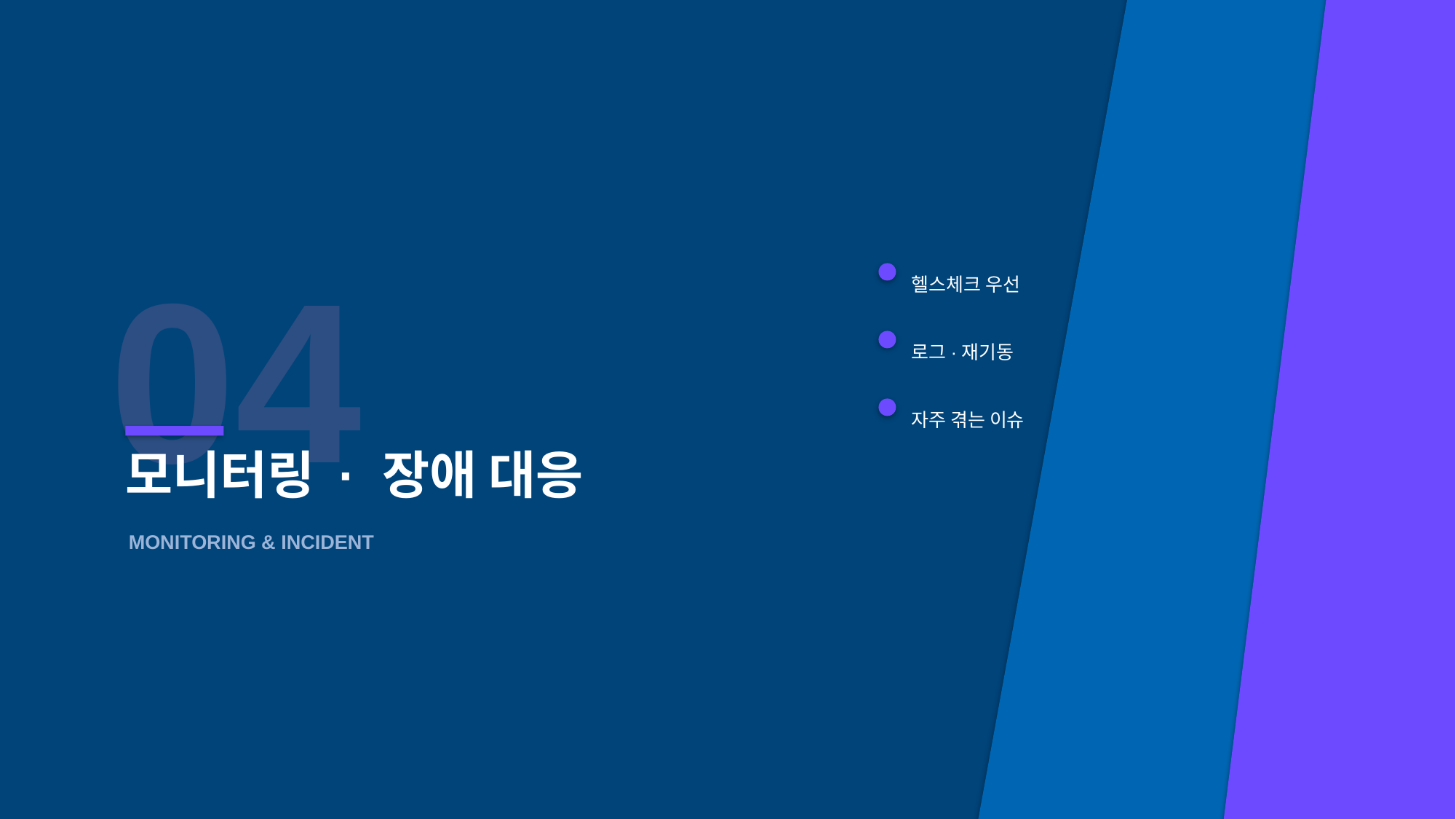

04
헬스체크 우선

로그·재기동

자주 겪는 이슈

모니터링 · 장애 대응
MONITORING & INCIDENT